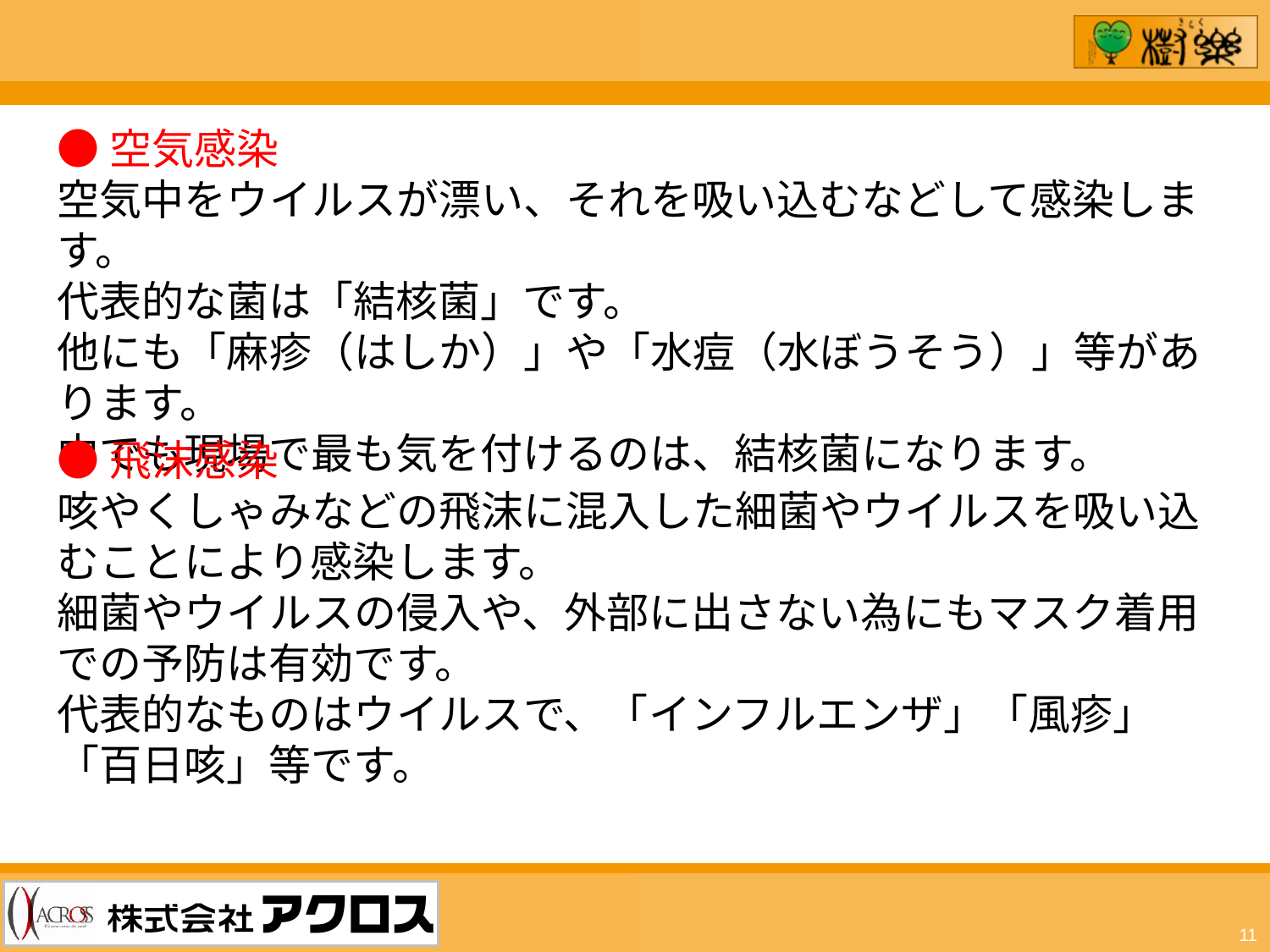

●空気感染
空気中をウイルスが漂い、それを吸い込むなどして感染します。
代表的な菌は「結核菌」です。
他にも「麻疹（はしか）」や「水痘（水ぼうそう）」等があります。
中でも現場で最も気を付けるのは、結核菌になります。
●飛沫感染
咳やくしゃみなどの飛沫に混入した細菌やウイルスを吸い込むことにより感染します。
細菌やウイルスの侵入や、外部に出さない為にもマスク着用での予防は有効です。
代表的なものはウイルスで、「インフルエンザ」「風疹」「百日咳」等です。
11